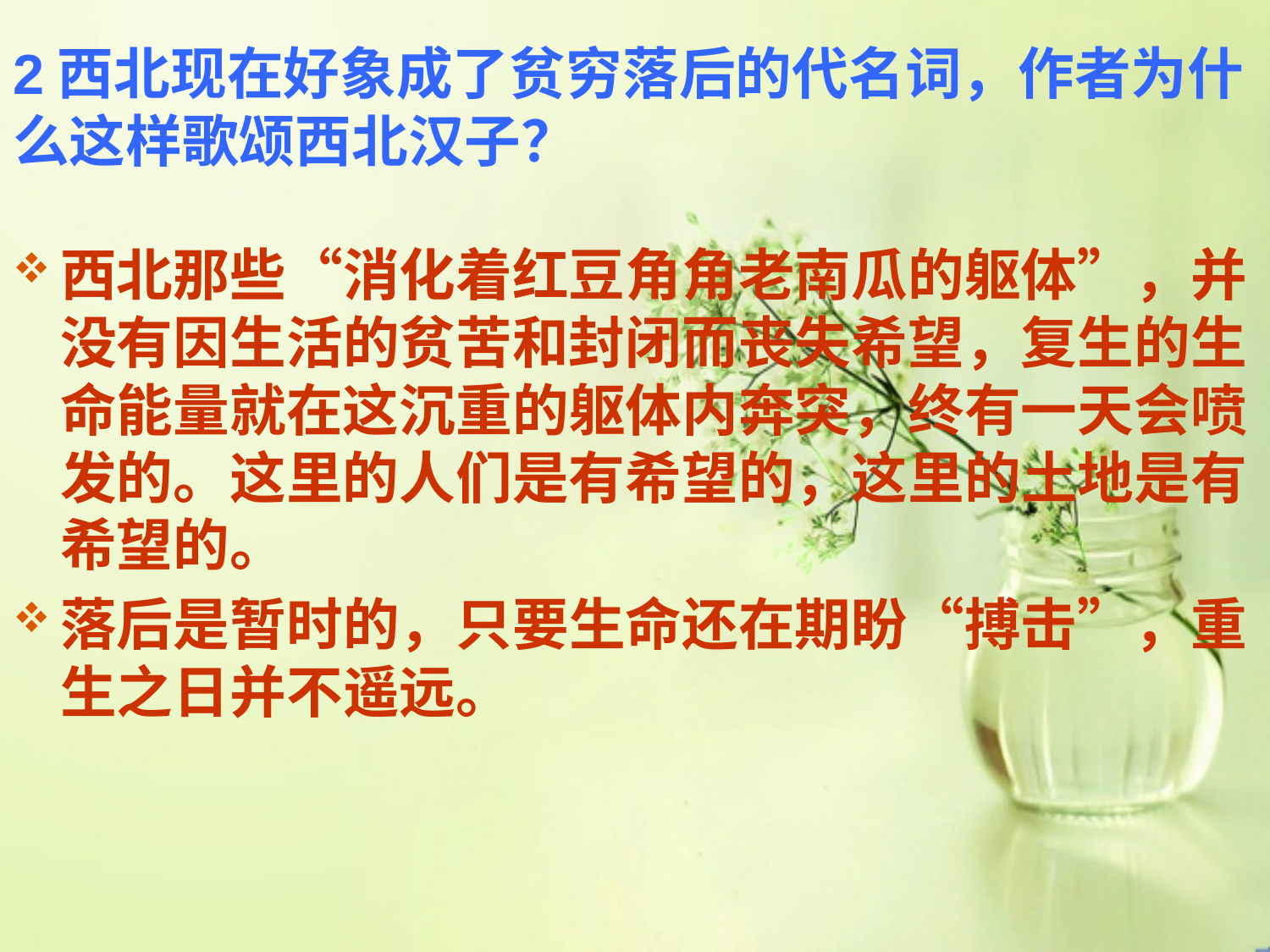

# 2西北现在好象成了贫穷落后的代名词，作者为什么这样歌颂西北汉子？
西北那些“消化着红豆角角老南瓜的躯体”，并没有因生活的贫苦和封闭而丧失希望，复生的生命能量就在这沉重的躯体内奔突，终有一天会喷发的。这里的人们是有希望的，这里的土地是有希望的。
落后是暂时的，只要生命还在期盼“搏击”，重生之日并不遥远。